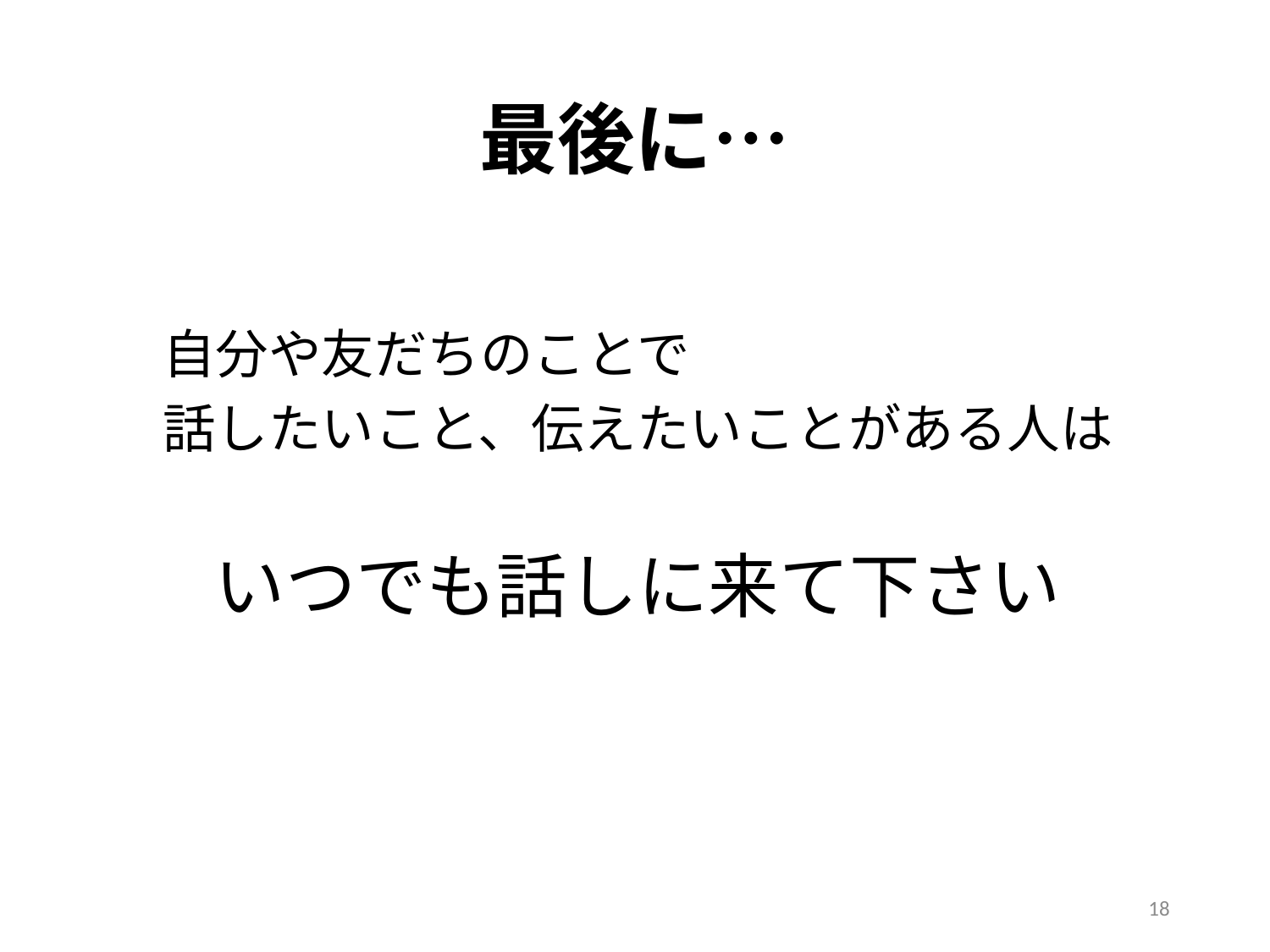

# 最後に…
   自分や友だちのことで
   話したいこと、伝えたいことがある人は

　    いつでも話しに来て下さい
18